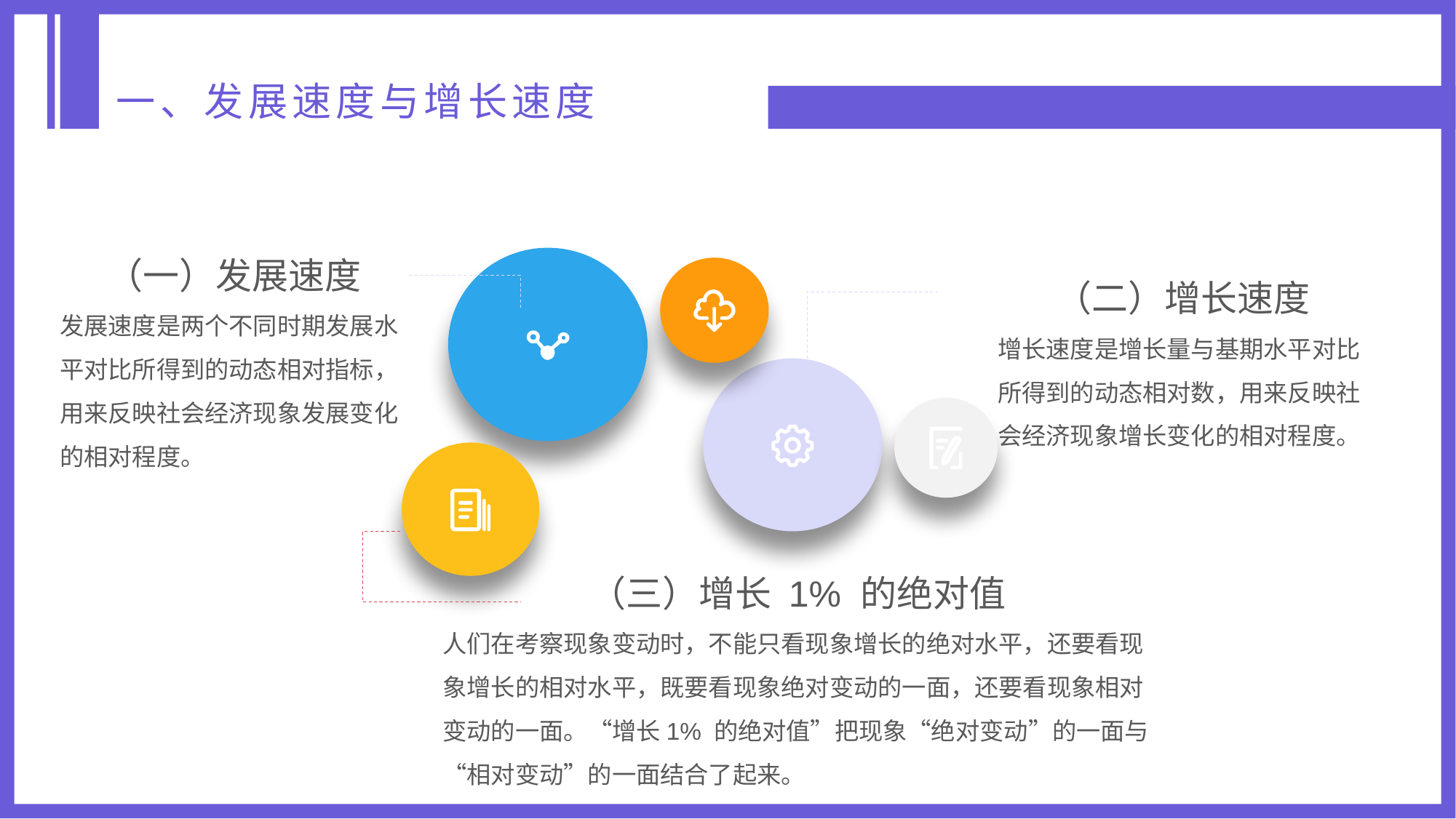

一、发展速度与增长速度
（一）发展速度
发展速度是两个不同时期发展水平对比所得到的动态相对指标，用来反映社会经济现象发展变化的相对程度。

（二）增长速度
增长速度是增长量与基期水平对比所得到的动态相对数，用来反映社会经济现象增长变化的相对程度。

（三）增长 1% 的绝对值
人们在考察现象变动时，不能只看现象增长的绝对水平，还要看现象增长的相对水平，既要看现象绝对变动的一面，还要看现象相对变动的一面。“增长1% 的绝对值”把现象“绝对变动”的一面与“相对变动”的一面结合了起来。